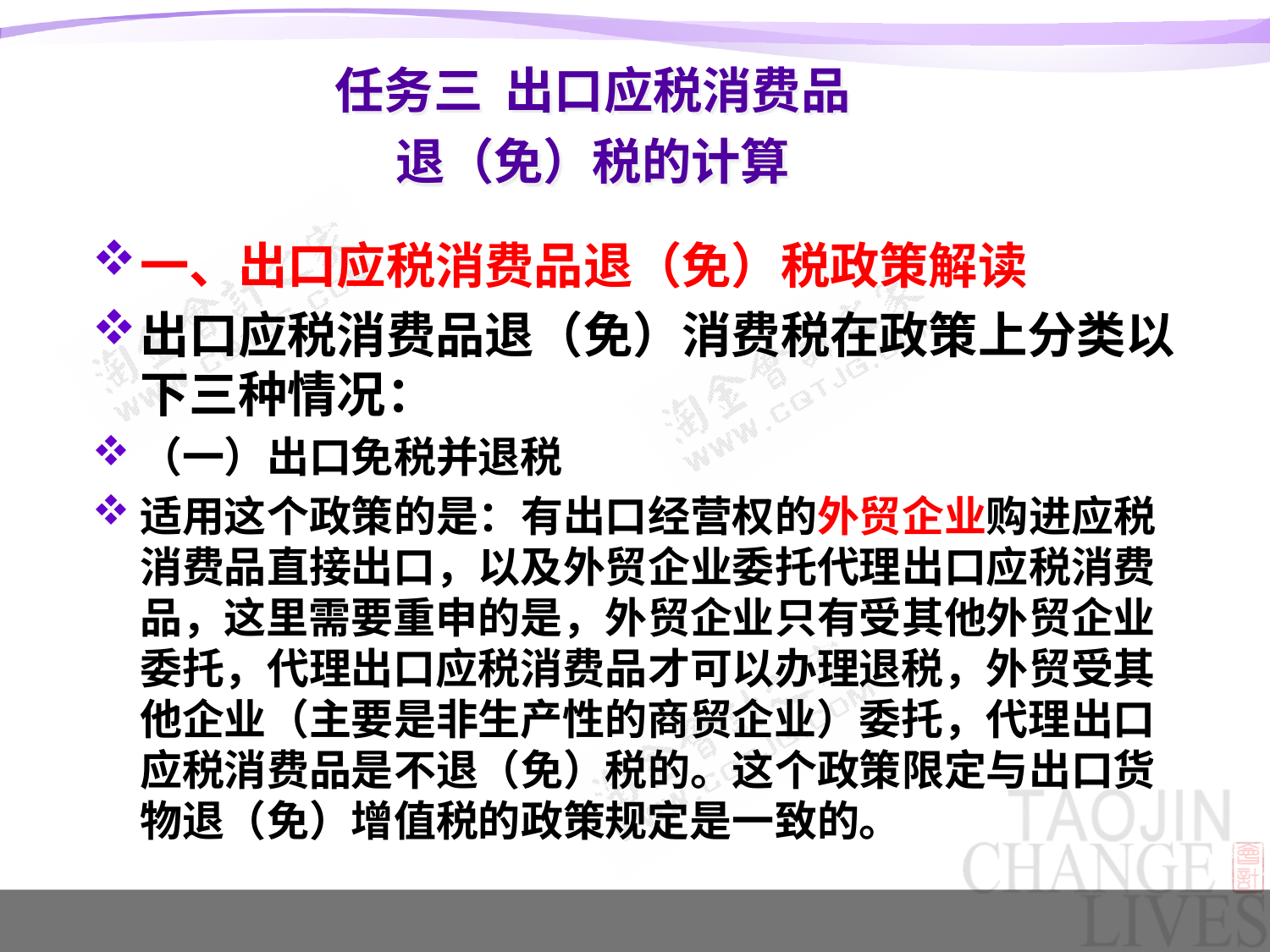

# 任务三  出口应税消费品 退（免）税的计算
一、出口应税消费品退（免）税政策解读
出口应税消费品退（免）消费税在政策上分类以下三种情况：
（一）出口免税并退税
适用这个政策的是：有出口经营权的外贸企业购进应税消费品直接出口，以及外贸企业委托代理出口应税消费品，这里需要重申的是，外贸企业只有受其他外贸企业委托，代理出口应税消费品才可以办理退税，外贸受其他企业（主要是非生产性的商贸企业）委托，代理出口应税消费品是不退（免）税的。这个政策限定与出口货物退（免）增值税的政策规定是一致的。